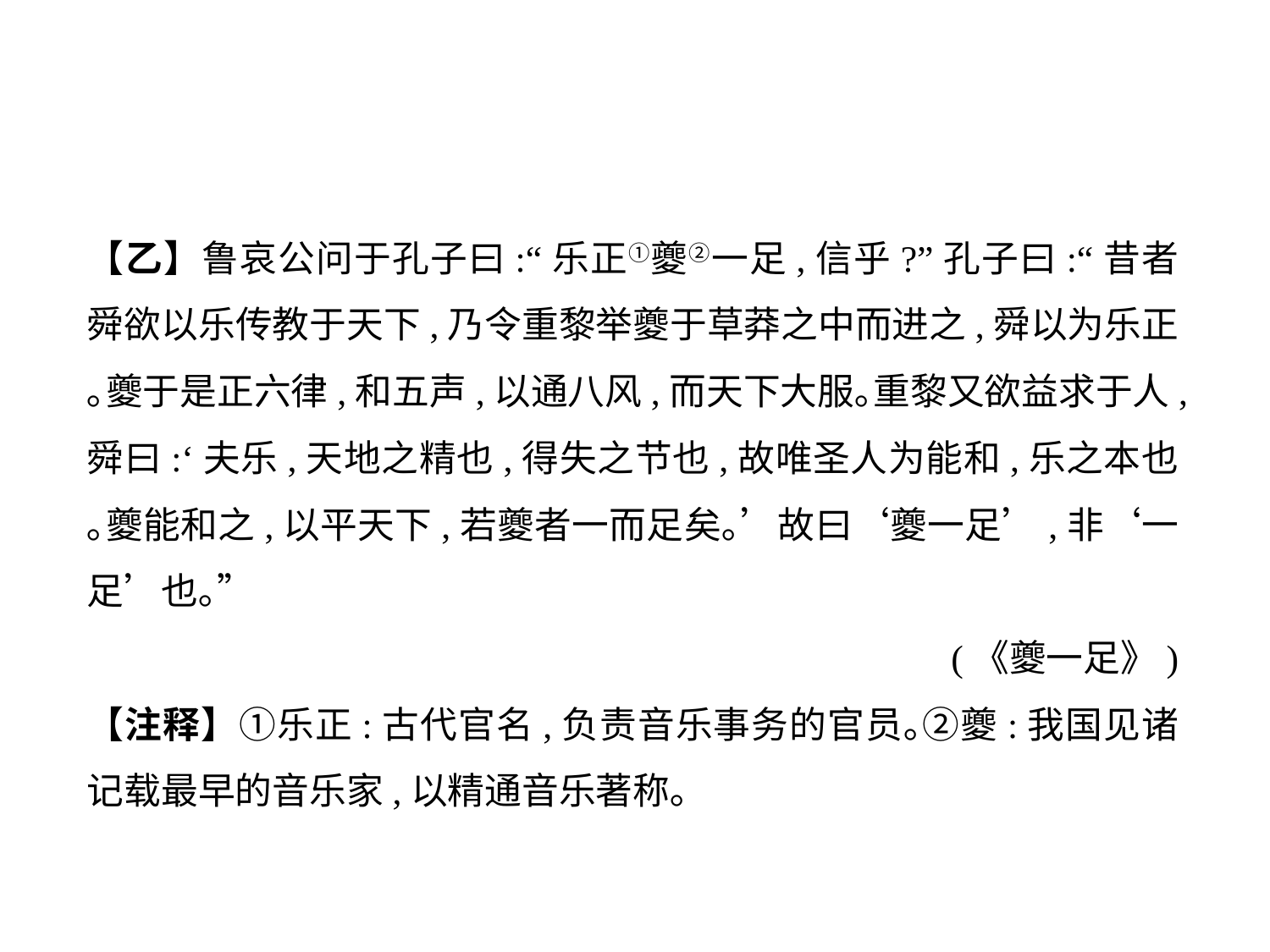

【乙】鲁哀公问于孔子曰:“乐正①夔②一足,信乎?”孔子曰:“昔者舜欲以乐传教于天下,乃令重黎举夔于草莽之中而进之,舜以为乐正｡夔于是正六律,和五声,以通八风,而天下大服｡重黎又欲益求于人,舜曰:‘夫乐,天地之精也,得失之节也,故唯圣人为能和,乐之本也｡夔能和之,以平天下,若夔者一而足矣｡’故曰‘夔一足’,非‘一足’也｡”
(《夔一足》)
【注释】①乐正:古代官名,负责音乐事务的官员｡②夔:我国见诸记载最早的音乐家,以精通音乐著称｡